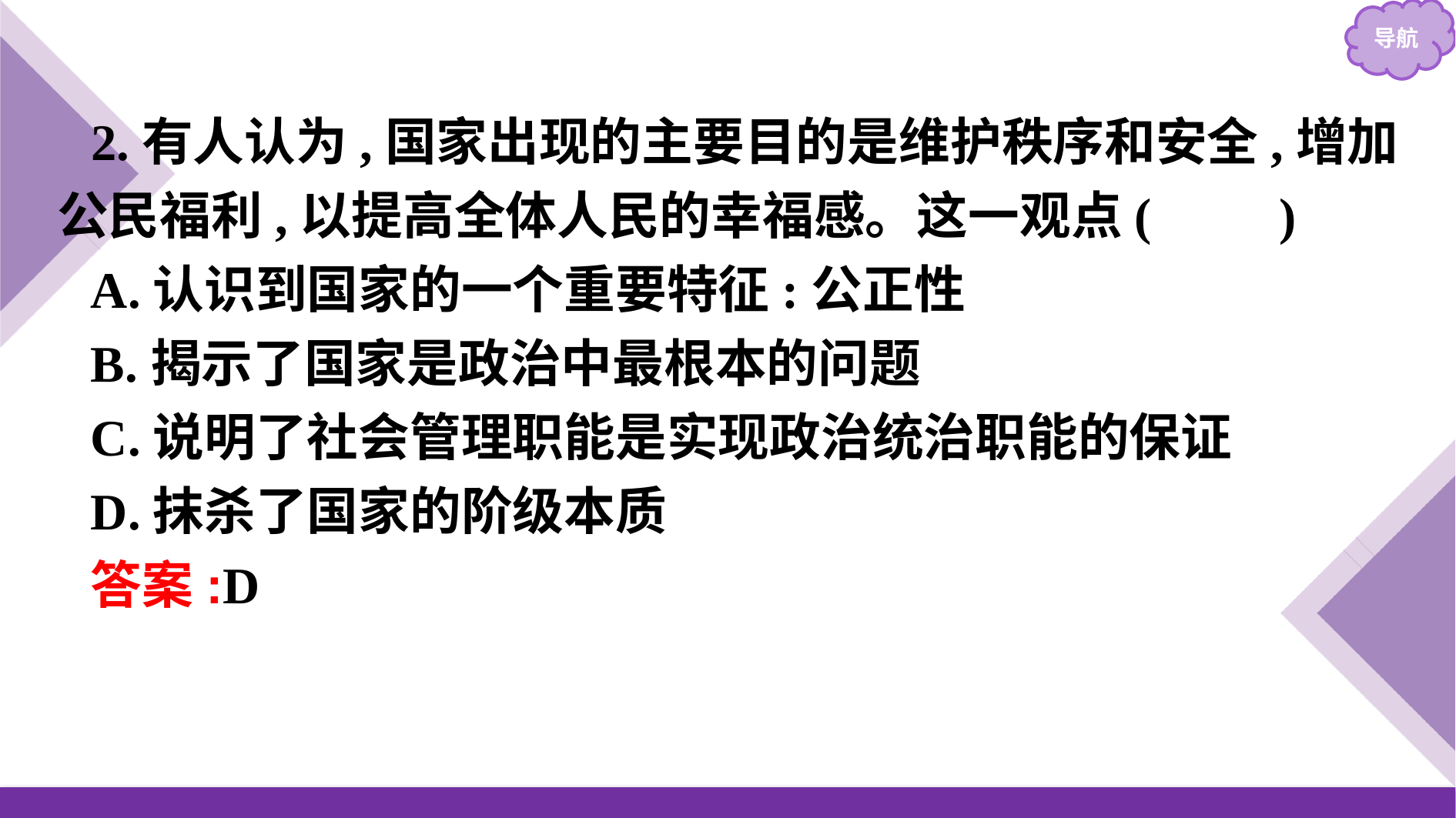

2.有人认为,国家出现的主要目的是维护秩序和安全,增加公民福利,以提高全体人民的幸福感。这一观点(　　)
A.认识到国家的一个重要特征:公正性
B.揭示了国家是政治中最根本的问题
C.说明了社会管理职能是实现政治统治职能的保证
D.抹杀了国家的阶级本质
答案:D